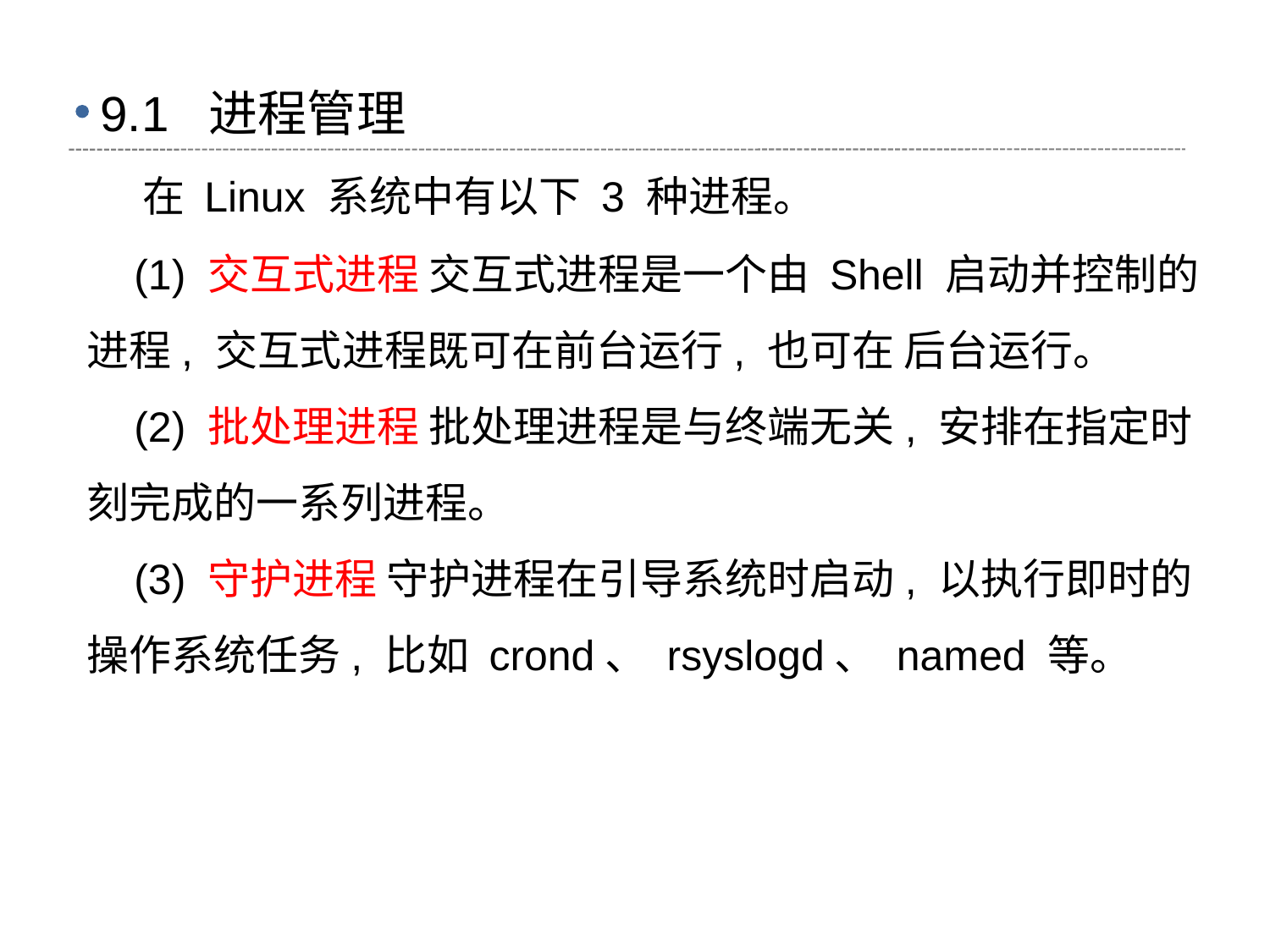

# 9.1  进程管理
    在 Linux 系统中有以下 3 种进程。
    (1) 交互式进程 交互式进程是一个由 Shell 启动并控制的进程, 交互式进程既可在前台运行, 也可在 后台运行。
    (2) 批处理进程 批处理进程是与终端无关, 安排在指定时刻完成的一系列进程。
    (3) 守护进程 守护进程在引导系统时启动, 以执行即时的操作系统任务, 比如 crond、 rsyslogd、 named 等。